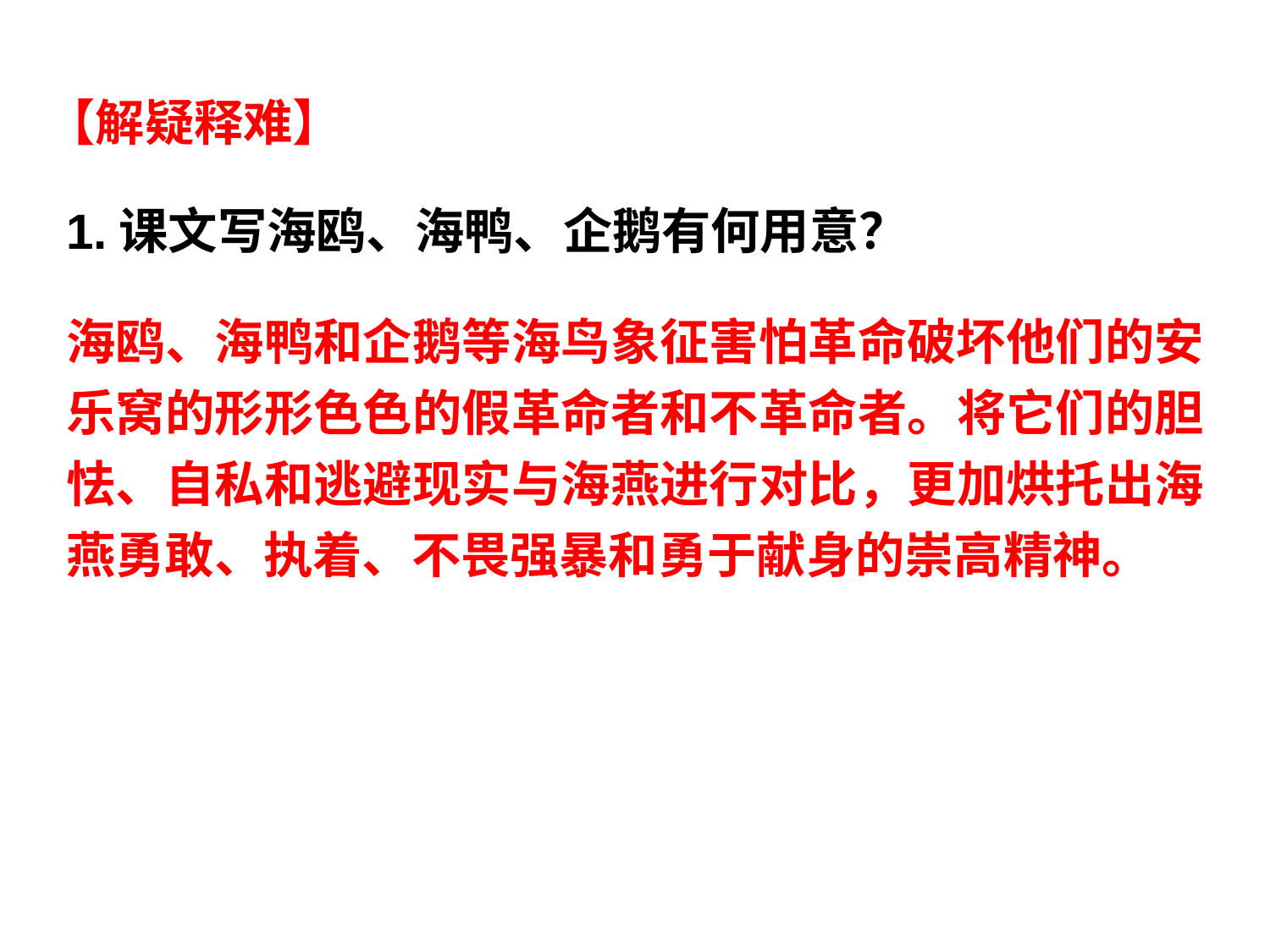

【解疑释难】
1.课文写海鸥、海鸭、企鹅有何用意？
海鸥、海鸭和企鹅等海鸟象征害怕革命破坏他们的安乐窝的形形色色的假革命者和不革命者。将它们的胆怯、自私和逃避现实与海燕进行对比，更加烘托出海燕勇敢、执着、不畏强暴和勇于献身的崇高精神。